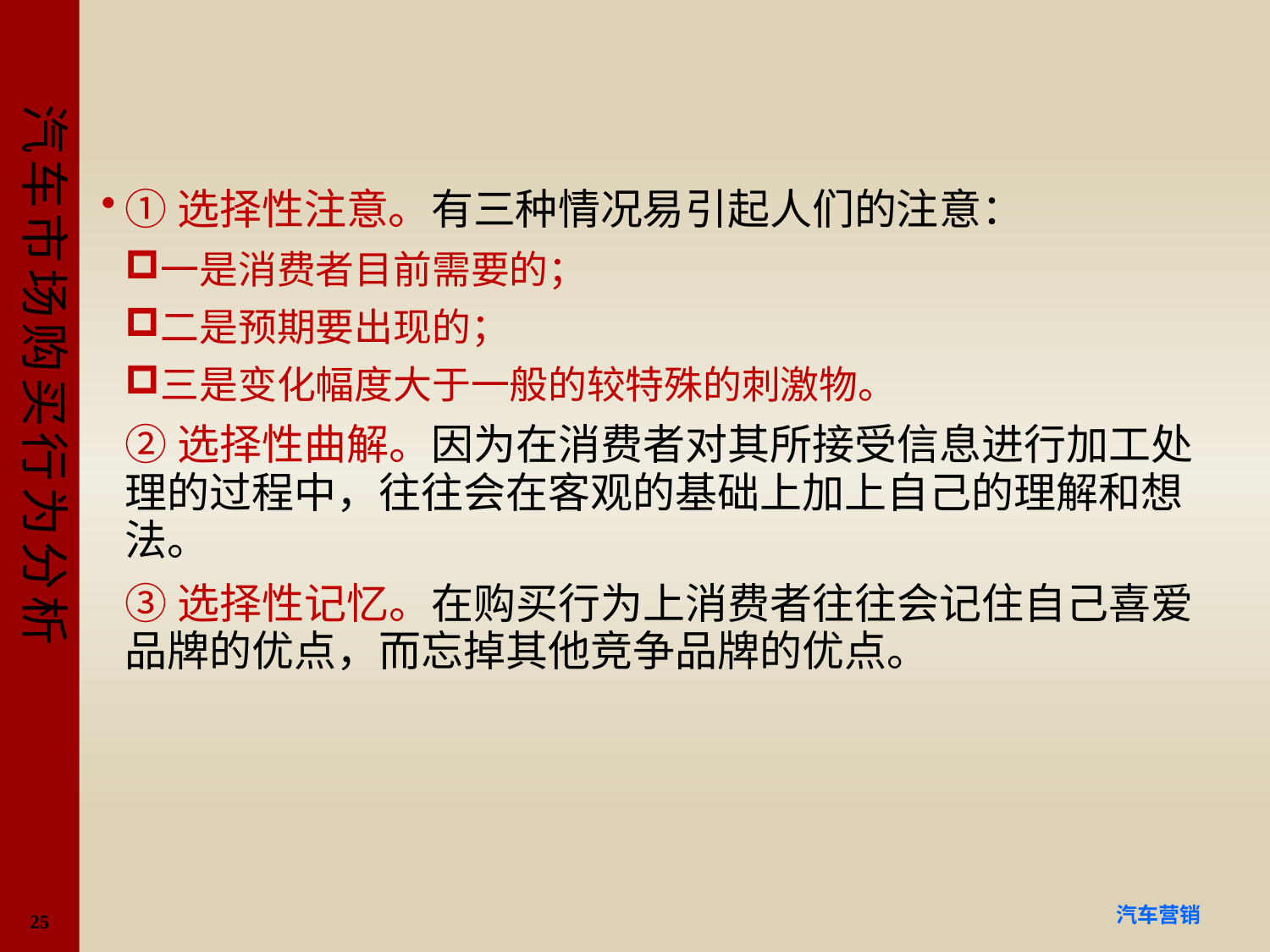

#
①选择性注意。有三种情况易引起人们的注意：
一是消费者目前需要的；
二是预期要出现的；
三是变化幅度大于一般的较特殊的刺激物。
②选择性曲解。因为在消费者对其所接受信息进行加工处理的过程中，往往会在客观的基础上加上自己的理解和想法。
③选择性记忆。在购买行为上消费者往往会记住自己喜爱品牌的优点，而忘掉其他竞争品牌的优点。

25